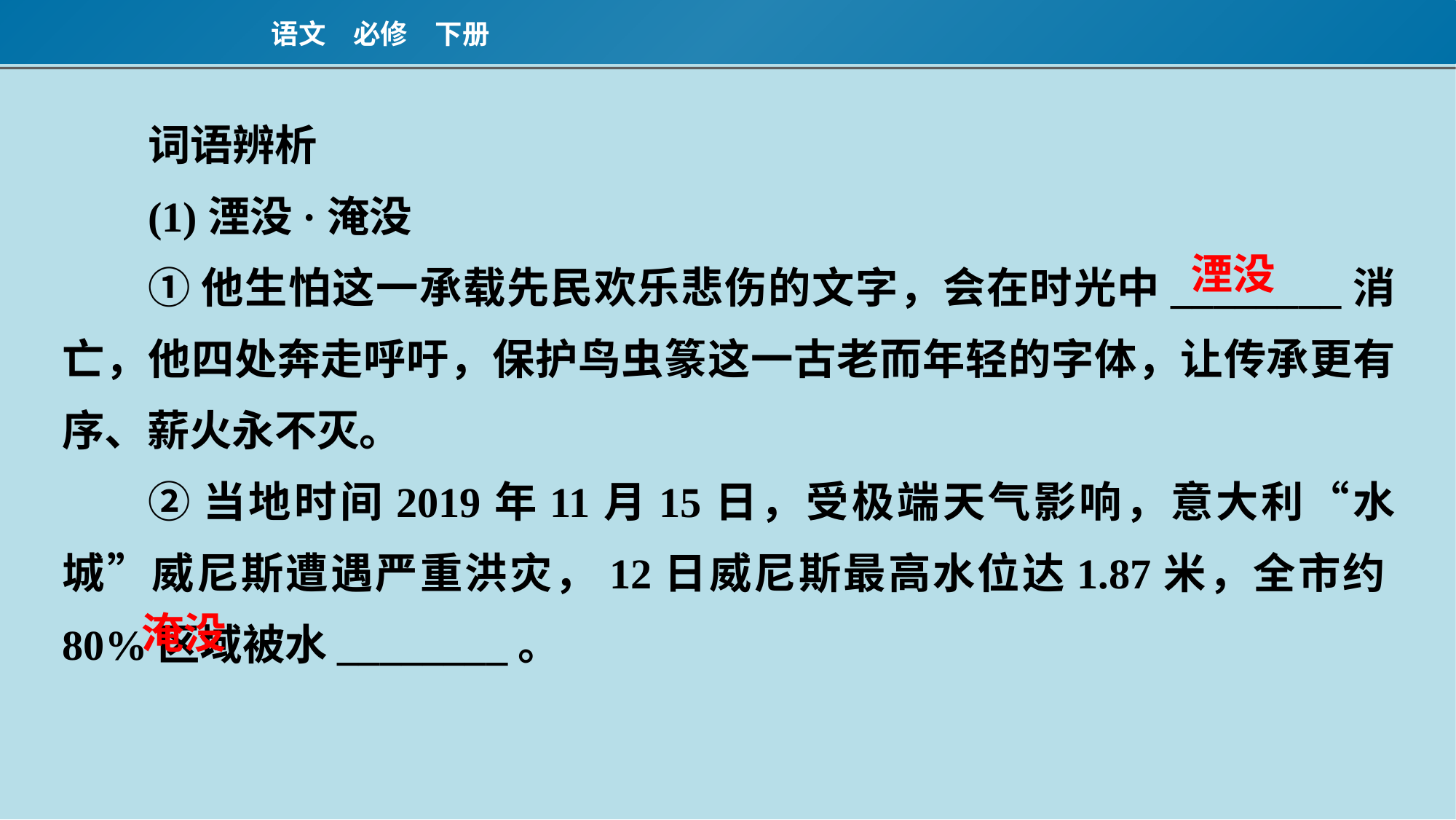

词语辨析
(1)湮没·淹没
①他生怕这一承载先民欢乐悲伤的文字，会在时光中________消亡，他四处奔走呼吁，保护鸟虫篆这一古老而年轻的字体，让传承更有序、薪火永不灭。
②当地时间2019年11月15日，受极端天气影响，意大利“水城”威尼斯遭遇严重洪灾，12日威尼斯最高水位达1.87米，全市约80%区域被水________。
湮没
淹没